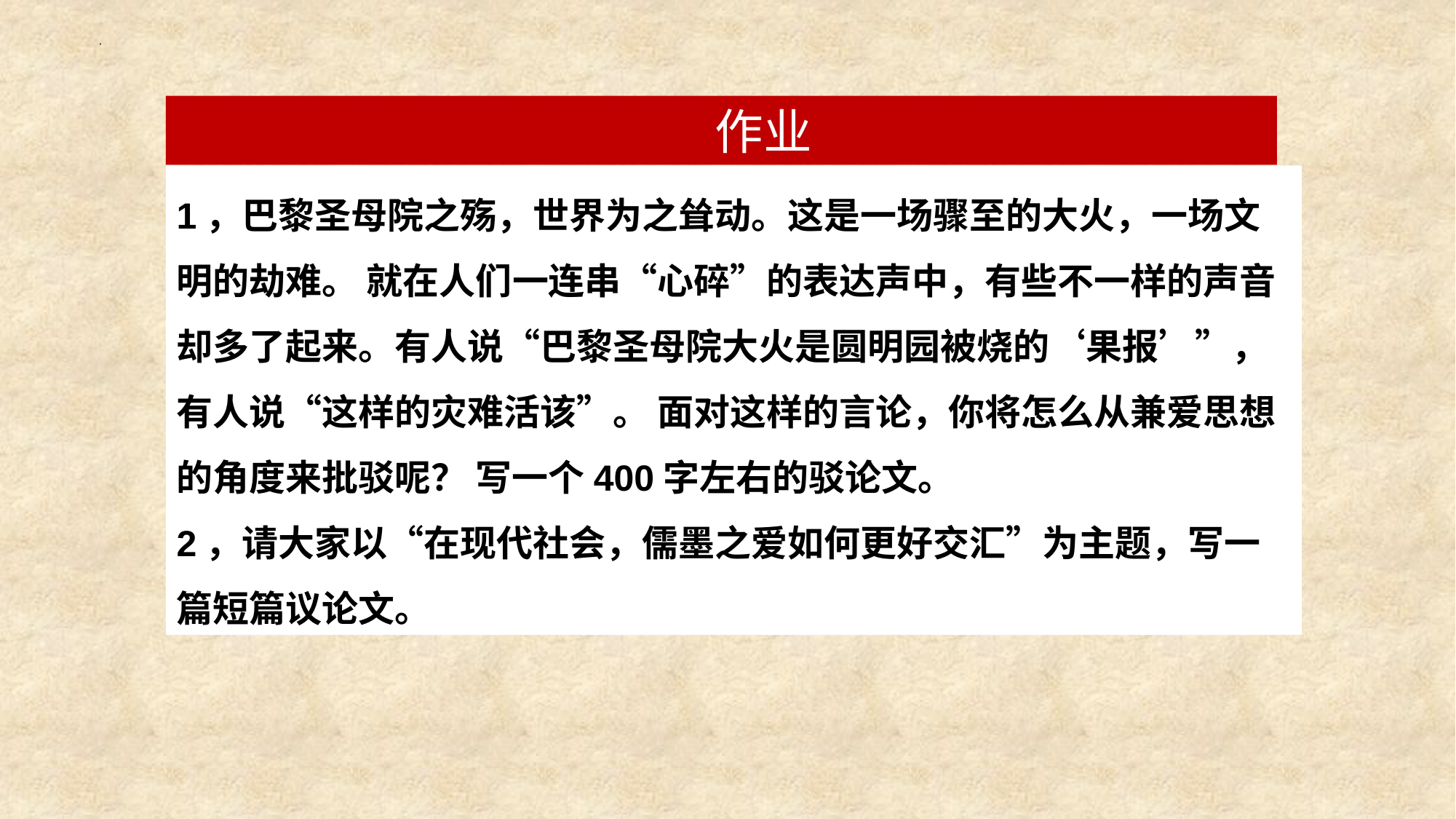

作业
1，巴黎圣母院之殇，世界为之耸动。这是一场骤至的大火，一场文明的劫难。 就在人们一连串“心碎”的表达声中，有些不一样的声音却多了起来。有人说“巴黎圣母院大火是圆明园被烧的‘果报’”，有人说“这样的灾难活该”。 面对这样的言论，你将怎么从兼爱思想的角度来批驳呢？ 写一个400字左右的驳论文。
2，请大家以“在现代社会，儒墨之爱如何更好交汇”为主题，写一篇短篇议论文。